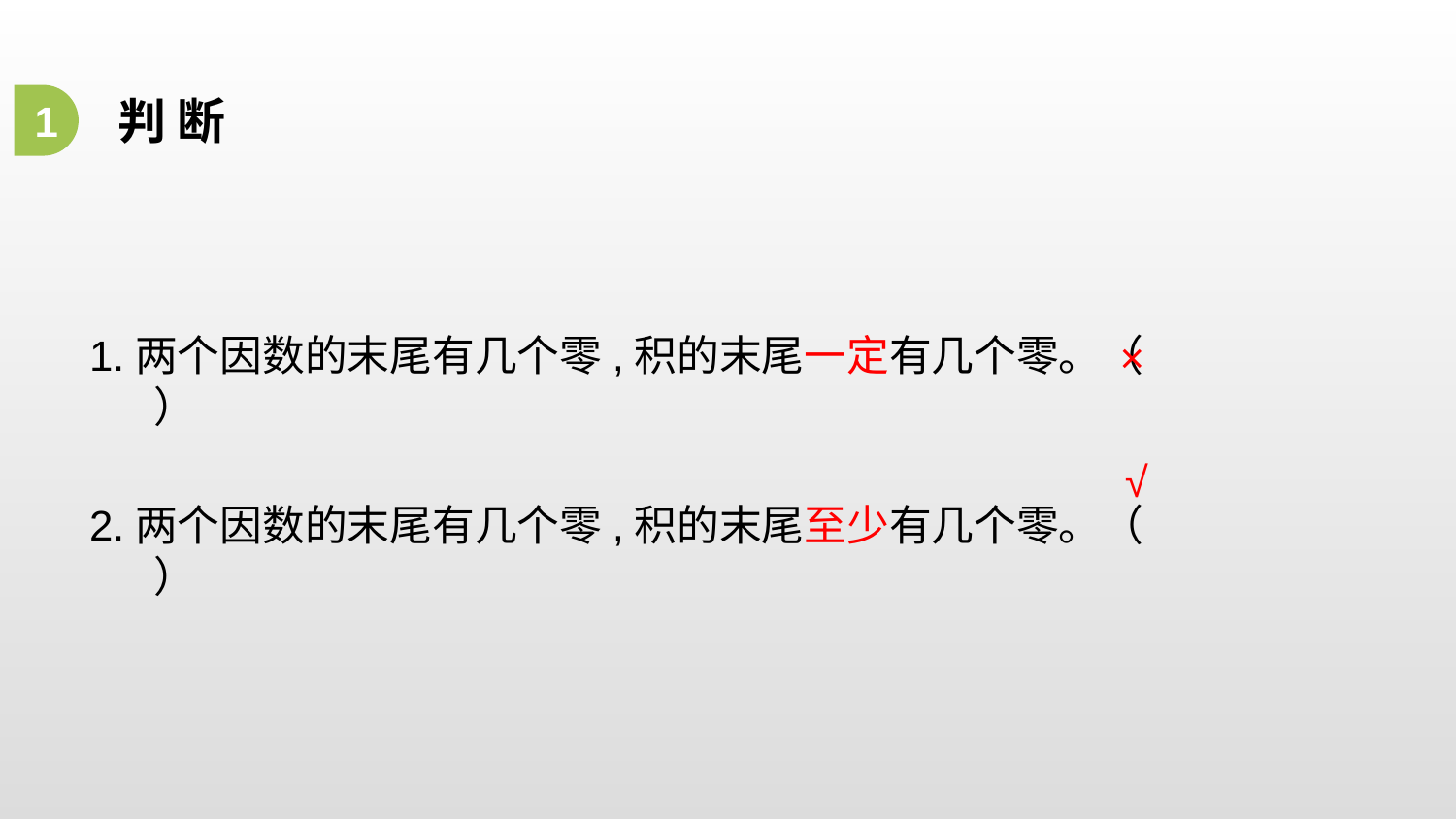

1
判 断

1.两个因数的末尾有几个零,积的末尾一定有几个零。（   ）

2.两个因数的末尾有几个零,积的末尾至少有几个零。（   ）
×
 √